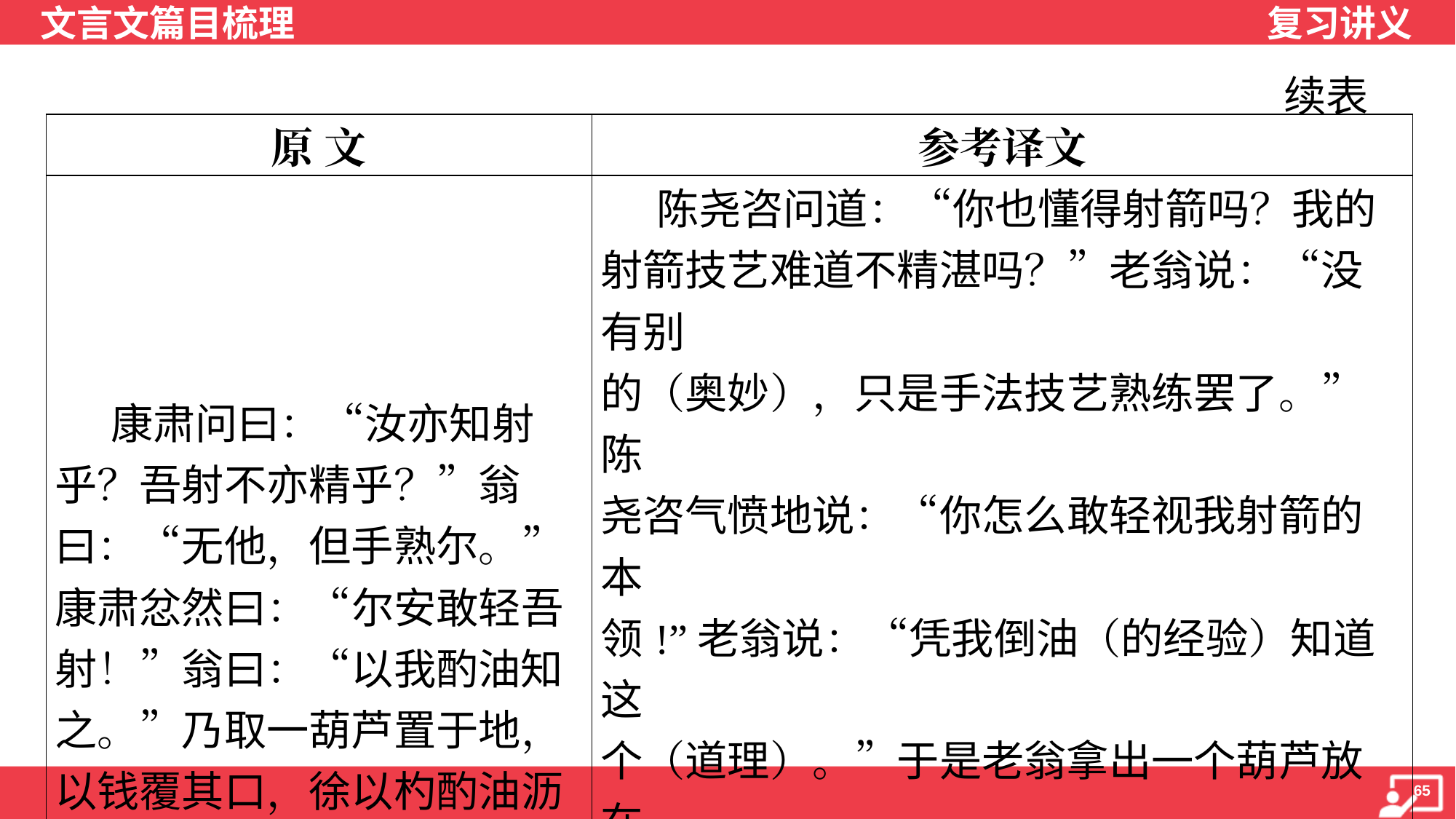

续表
| 原 文 | 参考译文 |
| --- | --- |
| 康肃问曰：“汝亦知射乎？吾射不亦精乎？”翁曰：“无他，但手熟尔。”康肃忿然曰：“尔安敢轻吾射！”翁曰：“以我酌油知之。”乃取一葫芦置于地，以钱覆其口，徐以杓酌油沥之，自钱孔入，而钱不湿。因曰：“我亦无他，惟手熟尔。”康肃笑而遣之。 | 陈尧咨问道：“你也懂得射箭吗？我的 射箭技艺难道不精湛吗？”老翁说：“没有别 的（奥妙），只是手法技艺熟练罢了。”陈 尧咨气愤地说：“你怎么敢轻视我射箭的本 领!”老翁说：“凭我倒油（的经验）知道这 个（道理）。”于是老翁拿出一个葫芦放在 地上，将一枚铜钱盖在葫芦口，（然后） 慢慢地用勺舀起油倒入葫芦，油从铜钱的 方孔注入，而铜钱没有被沾湿。于是老翁 说：“我也没有别的奥妙，只是手法技艺熟 练罢了。”陈尧咨笑着让他走了。 |